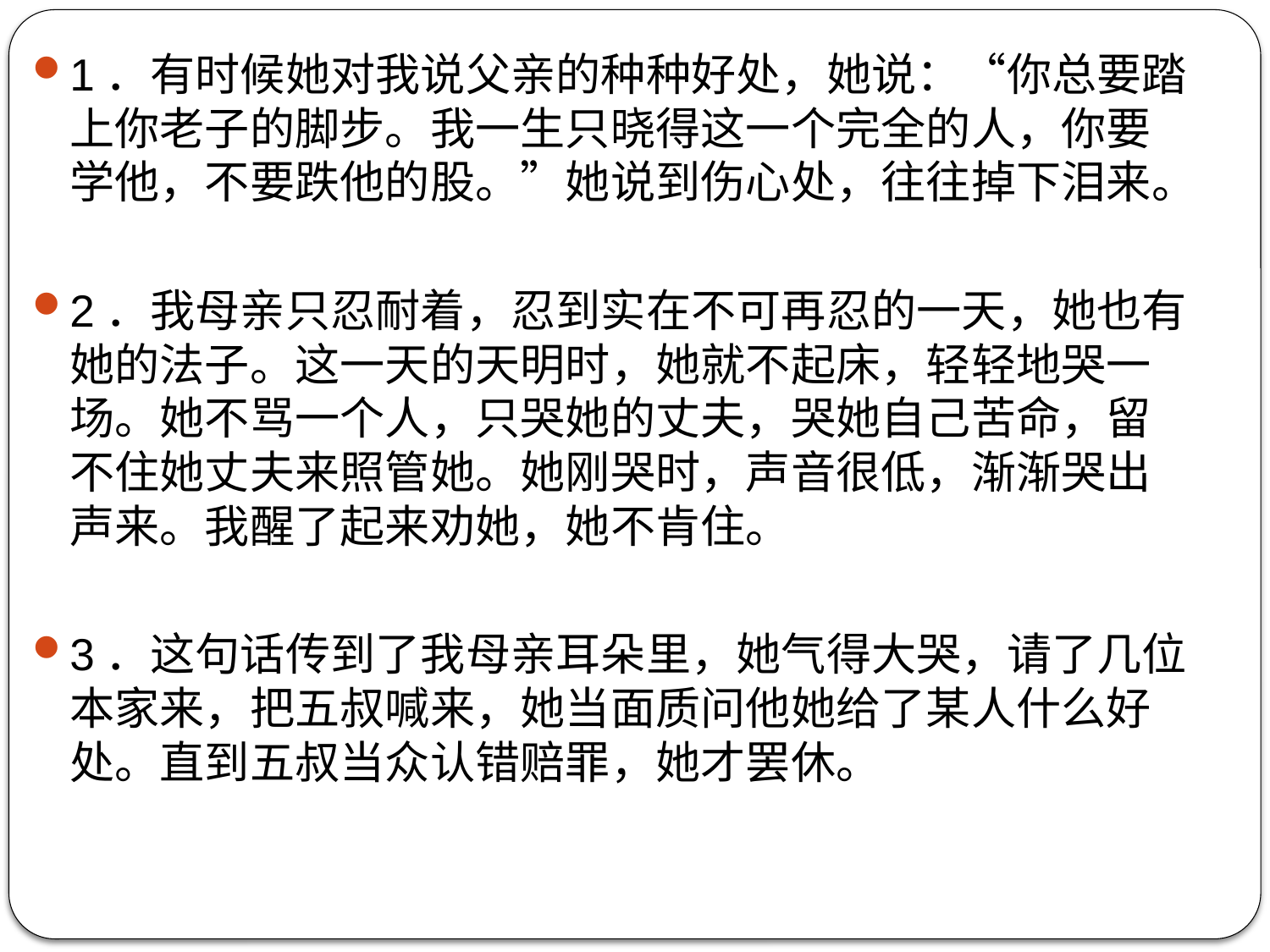

1．有时候她对我说父亲的种种好处，她说：“你总要踏上你老子的脚步。我一生只晓得这一个完全的人，你要学他，不要跌他的股。”她说到伤心处，往往掉下泪来。

2．我母亲只忍耐着，忍到实在不可再忍的一天，她也有她的法子。这一天的天明时，她就不起床，轻轻地哭一场。她不骂一个人，只哭她的丈夫，哭她自己苦命，留不住她丈夫来照管她。她刚哭时，声音很低，渐渐哭出声来。我醒了起来劝她，她不肯住。

3．这句话传到了我母亲耳朵里，她气得大哭，请了几位本家来，把五叔喊来，她当面质问他她给了某人什么好处。直到五叔当众认错赔罪，她才罢休。